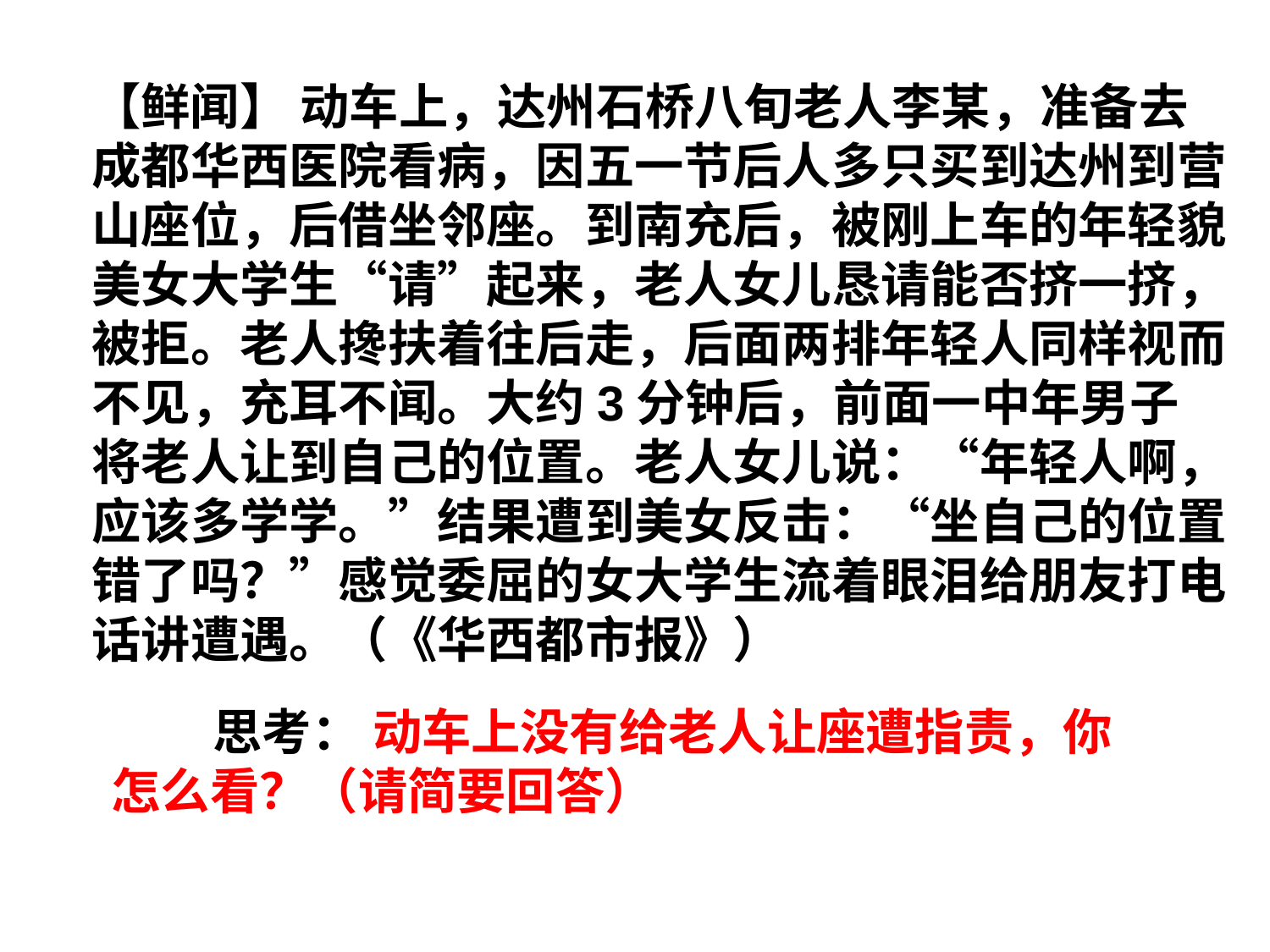

【鲜闻】 动车上，达州石桥八旬老人李某，准备去成都华西医院看病，因五一节后人多只买到达州到营山座位，后借坐邻座。到南充后，被刚上车的年轻貌美女大学生“请”起来，老人女儿恳请能否挤一挤，被拒。老人搀扶着往后走，后面两排年轻人同样视而不见，充耳不闻。大约3分钟后，前面一中年男子将老人让到自己的位置。老人女儿说：“年轻人啊，应该多学学。”结果遭到美女反击：“坐自己的位置错了吗？”感觉委屈的女大学生流着眼泪给朋友打电话讲遭遇。（《华西都市报》）

        思考： 动车上没有给老人让座遭指责，你怎么看？（请简要回答）